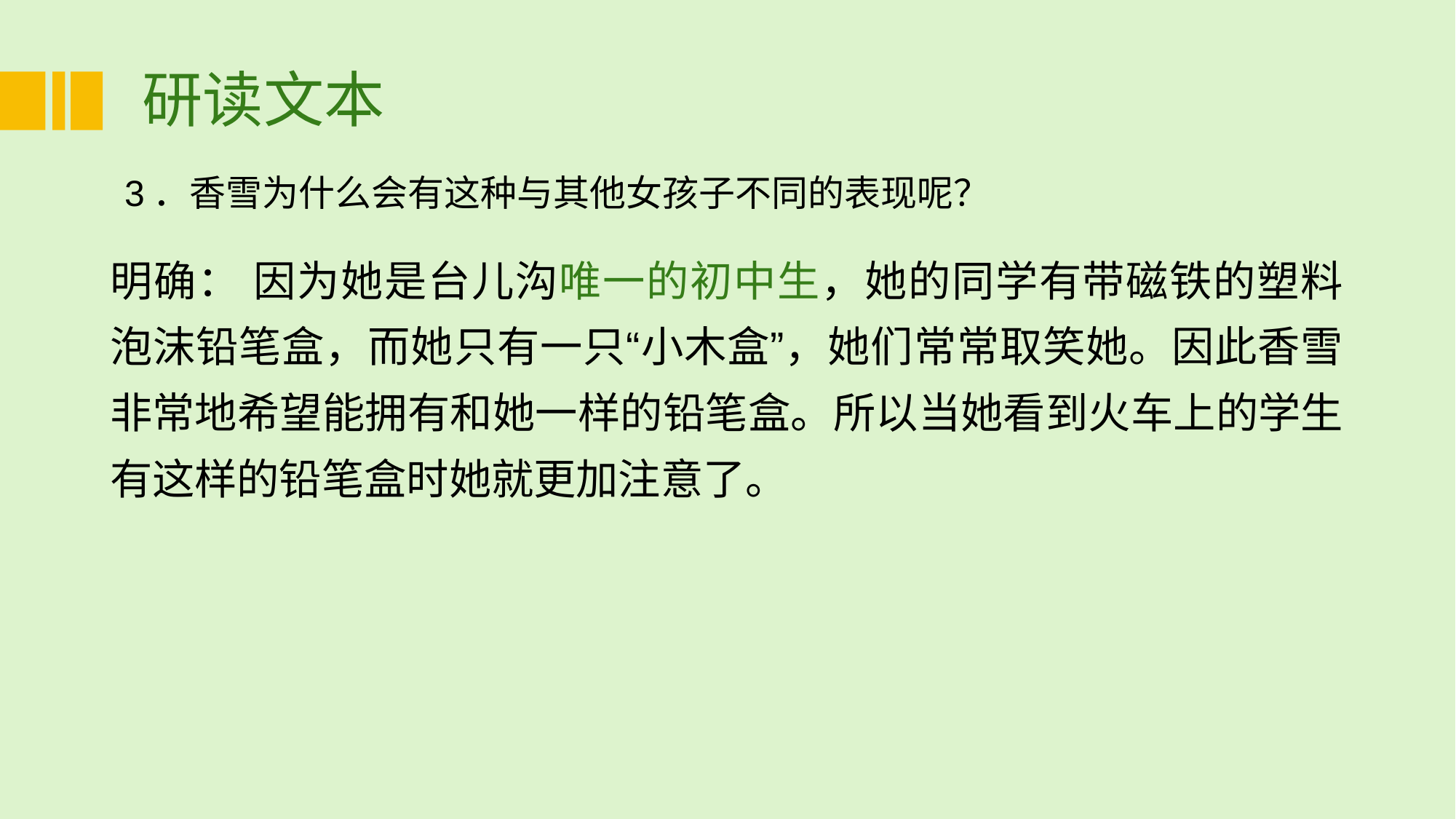

# 研读文本
3．香雪为什么会有这种与其他女孩子不同的表现呢？
明确： 因为她是台儿沟唯一的初中生，她的同学有带磁铁的塑料泡沫铅笔盒，而她只有一只“小木盒”，她们常常取笑她。因此香雪非常地希望能拥有和她一样的铅笔盒。所以当她看到火车上的学生有这样的铅笔盒时她就更加注意了。